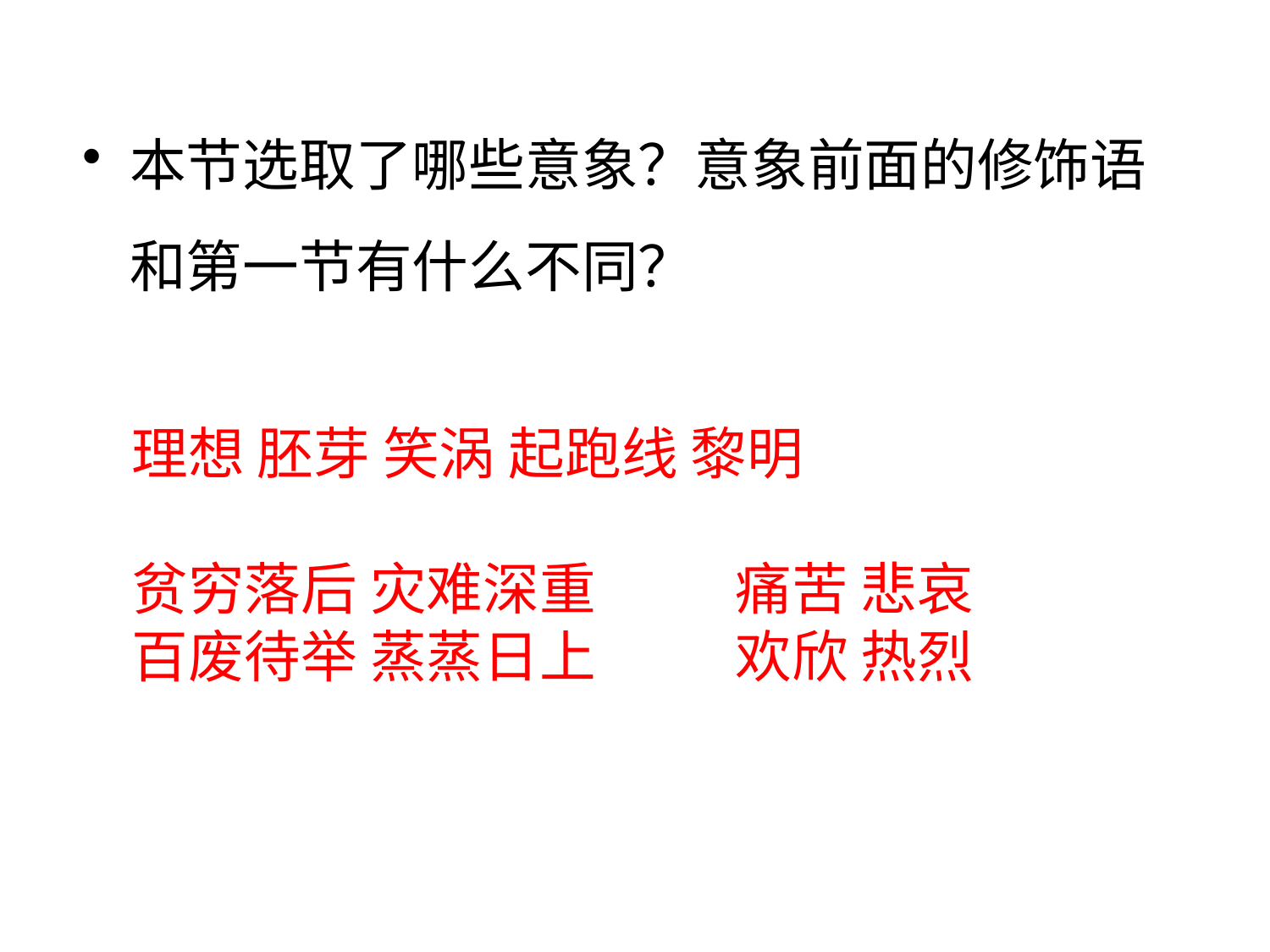

本节选取了哪些意象？意象前面的修饰语和第一节有什么不同？
理想 胚芽 笑涡 起跑线 黎明

贫穷落后 灾难深重           痛苦 悲哀
百废待举 蒸蒸日上           欢欣 热烈